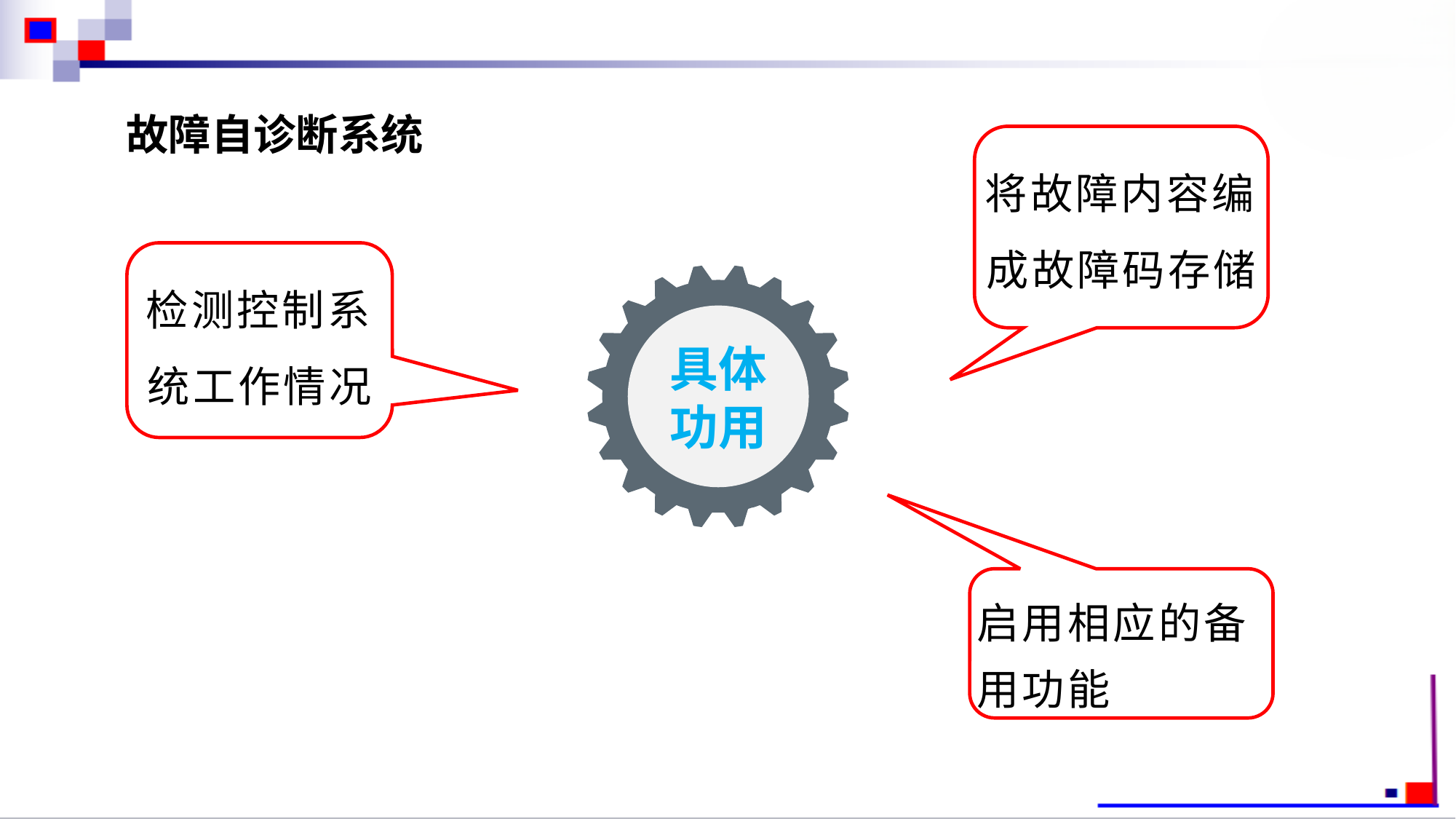

故障自诊断系统
将故障内容编成故障码存储
检测控制系统工作情况

具体
功用
启用相应的备用功能